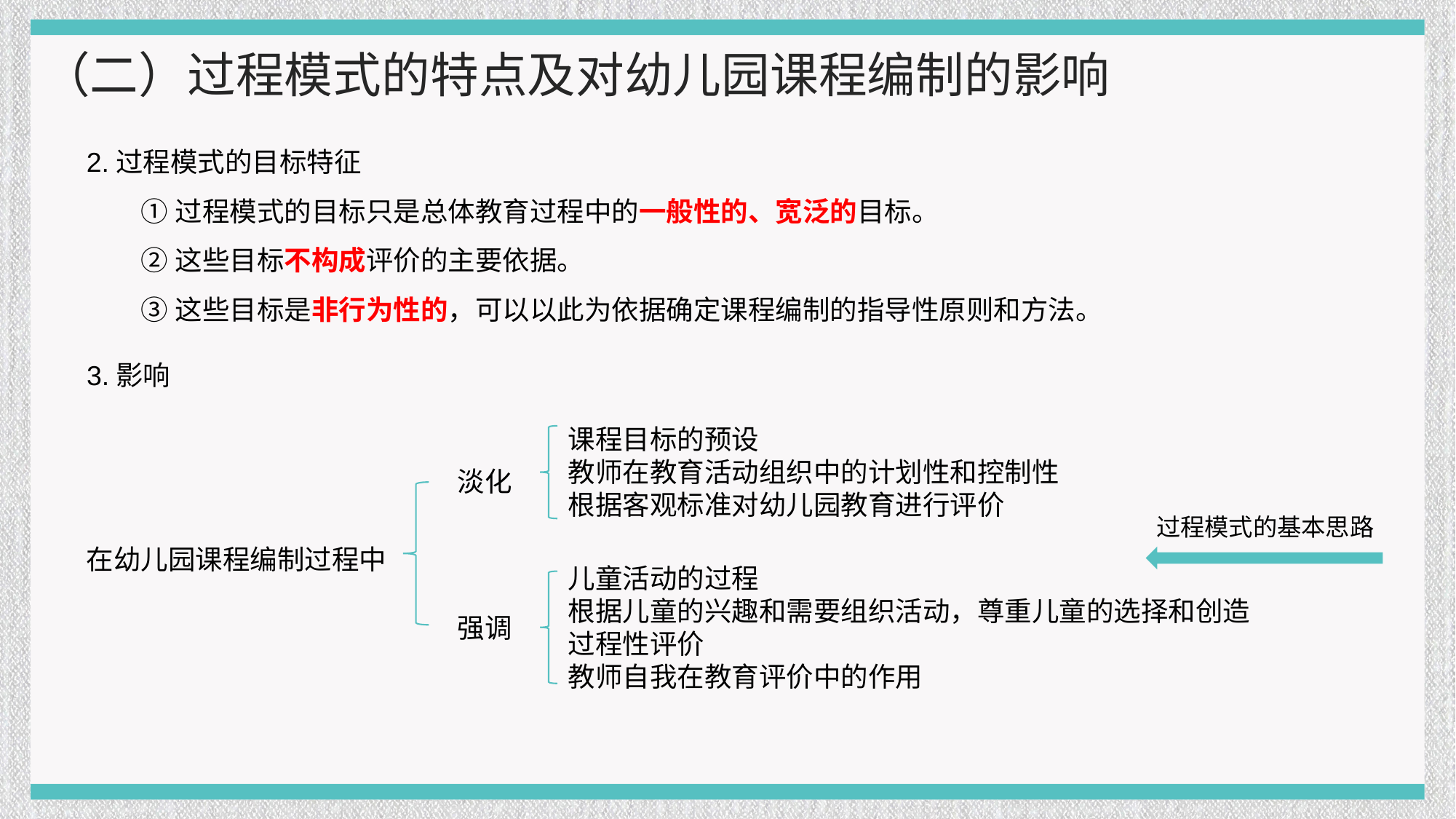

（二）过程模式的特点及对幼儿园课程编制的影响
2.过程模式的目标特征
①过程模式的目标只是总体教育过程中的一般性的、宽泛的目标。
②这些目标不构成评价的主要依据。
③这些目标是非行为性的，可以以此为依据确定课程编制的指导性原则和方法。
3.影响

课程目标的预设
教师在教育活动组织中的计划性和控制性
根据客观标准对幼儿园教育进行评价

淡化

在幼儿园课程编制过程中

强调
儿童活动的过程
根据儿童的兴趣和需要组织活动，尊重儿童的选择和创造
过程性评价
教师自我在教育评价中的作用
过程模式的基本思路